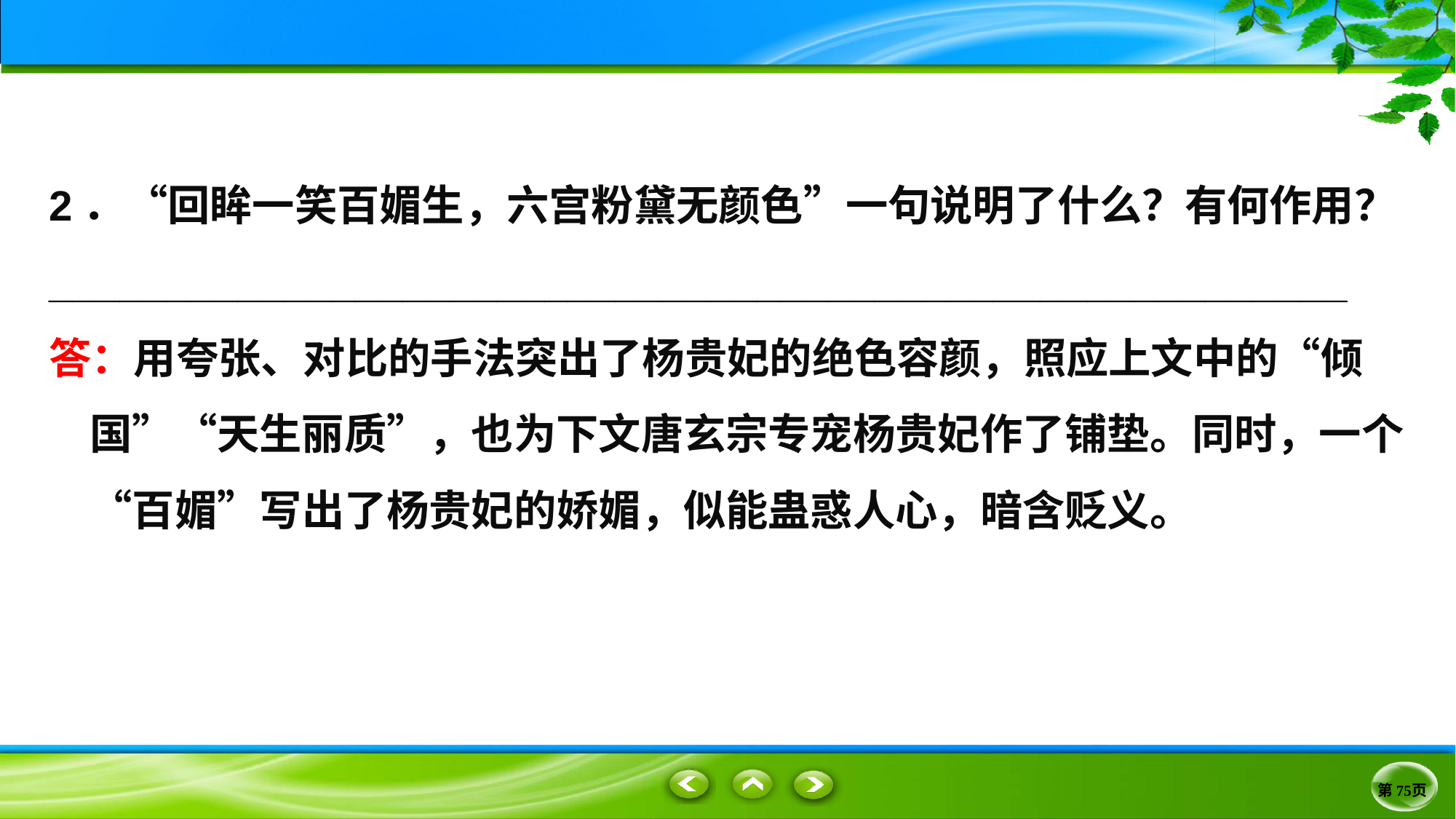

2．“回眸一笑百媚生，六宫粉黛无颜色”一句说明了什么？有何作用？
_______________________________________________________
答：用夸张、对比的手法突出了杨贵妃的绝色容颜，照应上文中的“倾国”“天生丽质”，也为下文唐玄宗专宠杨贵妃作了铺垫。同时，一个“百媚”写出了杨贵妃的娇媚，似能蛊惑人心，暗含贬义。